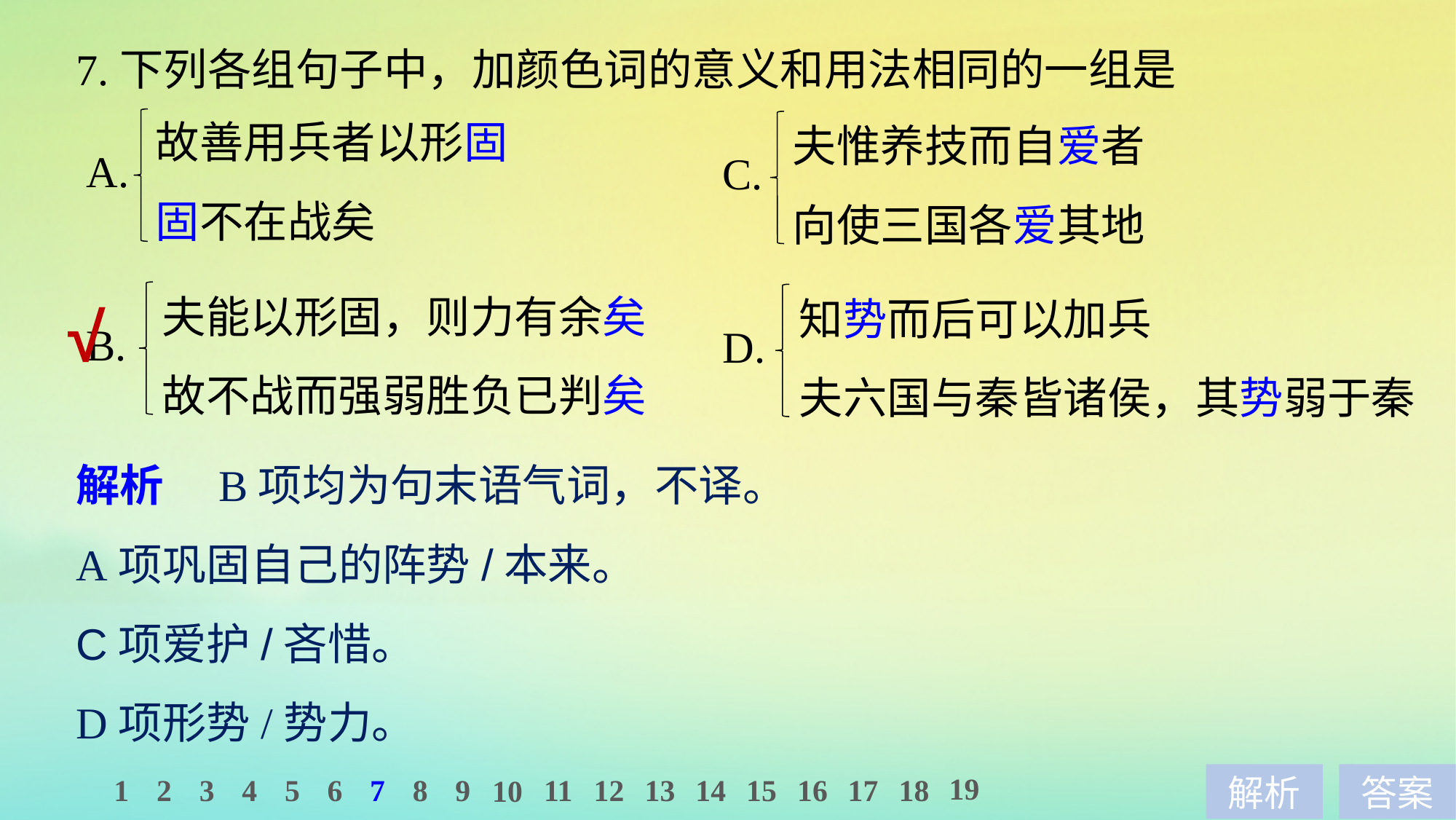

7.下列各组句子中，加颜色词的意义和用法相同的一组是
故善用兵者以形固
固不在战矣
夫惟养技而自爱者
向使三国各爱其地

A.
C.
夫能以形固，则力有余矣
故不战而强弱胜负已判矣
知势而后可以加兵
夫六国与秦皆诸侯，其势弱于秦

√
B.
D.
解析　B项均为句末语气词，不译。
A项巩固自己的阵势/本来。
C项爱护/吝惜。
D项形势/势力。
19
1
2
3
4
5
6
7
8
9
11
12
13
14
15
16
17
18
10
解析
答案